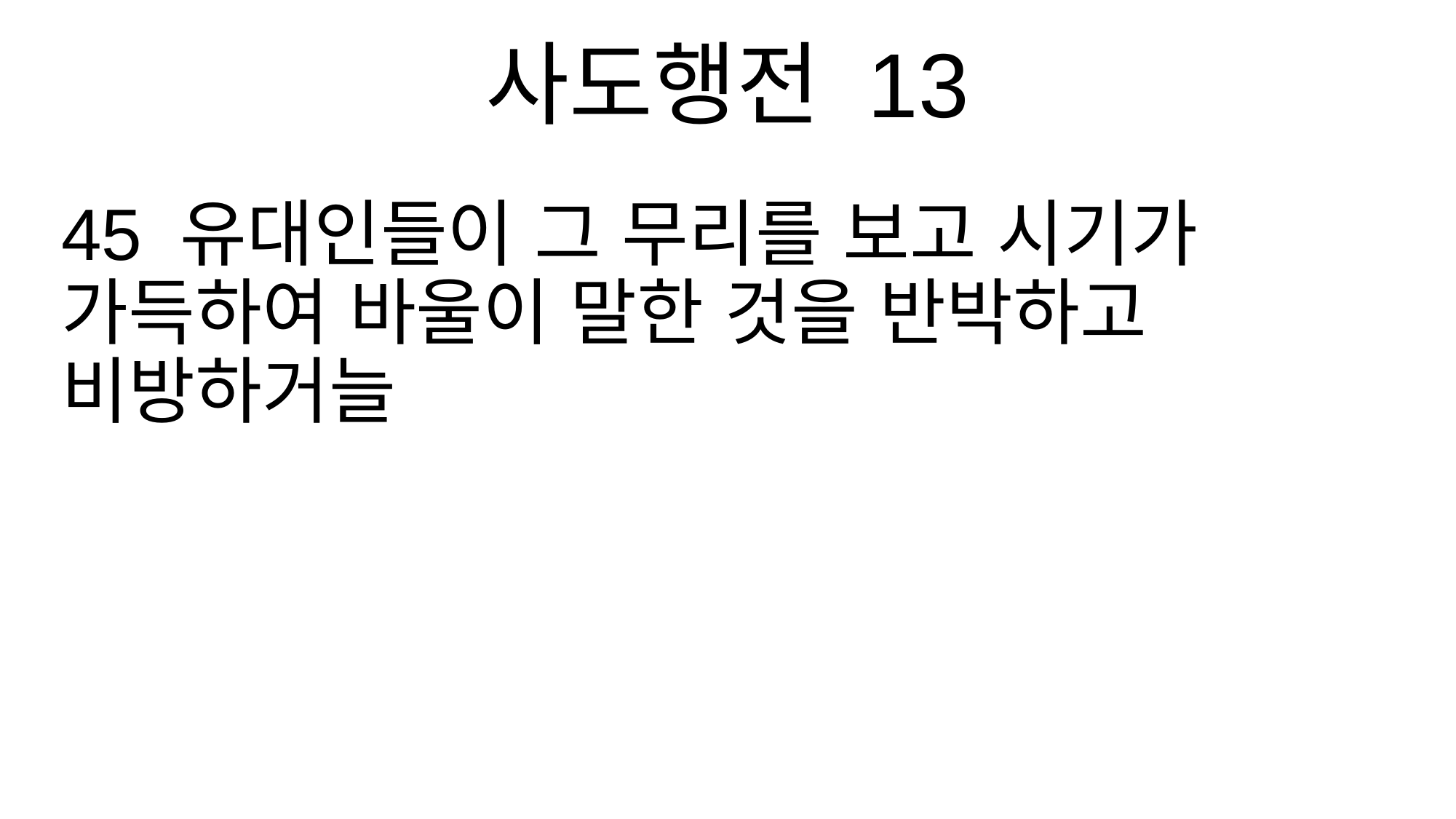

사도행전 13
45 유대인들이 그 무리를 보고 시기가 가득하여 바울이 말한 것을 반박하고 비방하거늘